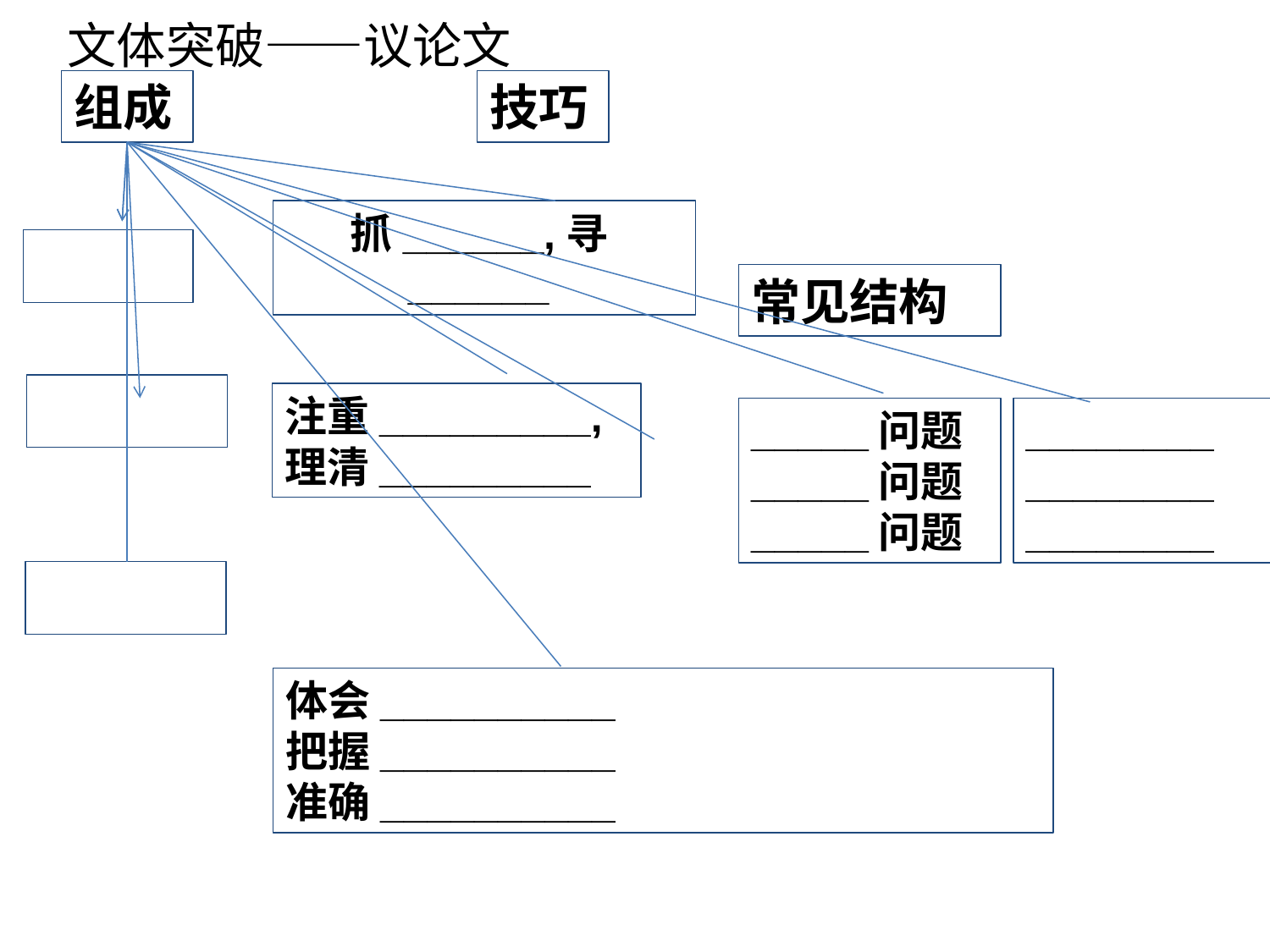

文体突破——议论文
组成
技巧
抓______,寻______

注重_________,
理清_________

体会__________
把握__________
准确__________
常见结构
_____问题_____问题
_____问题
________
________
________